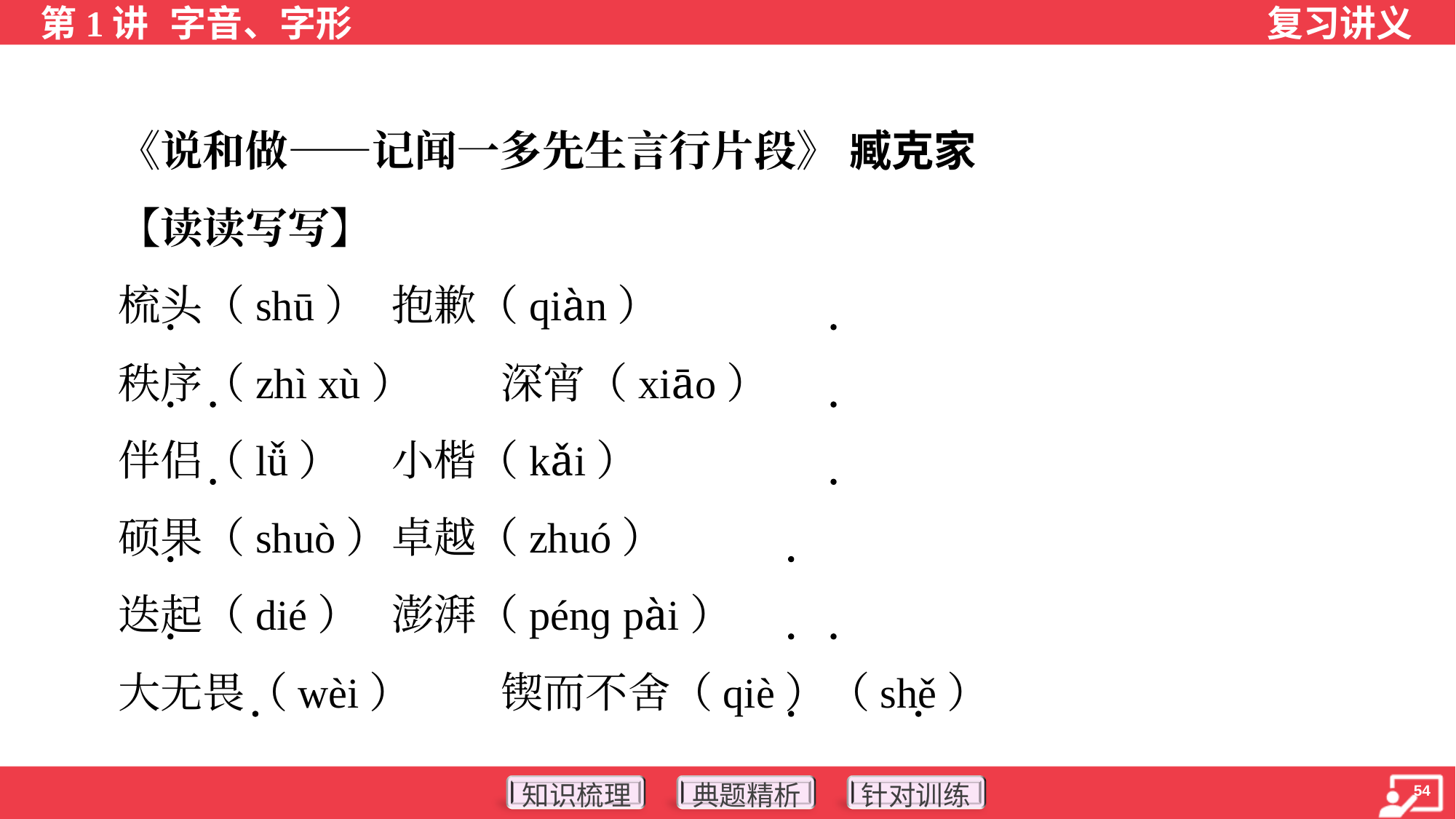

《说和做——记闻一多先生言行片段》 臧克家
    【读读写写】
    梳头（shū）	抱歉（qiàn）
    秩序（zhì xù）	深宵（xiāo）
    伴侣（lǚ）	小楷（kǎi）
    硕果（shuò）	卓越（zhuó）
    迭起（dié）	澎湃（pénɡ pài）
    大无畏（wèi）	锲而不舍（qiè）（shě）